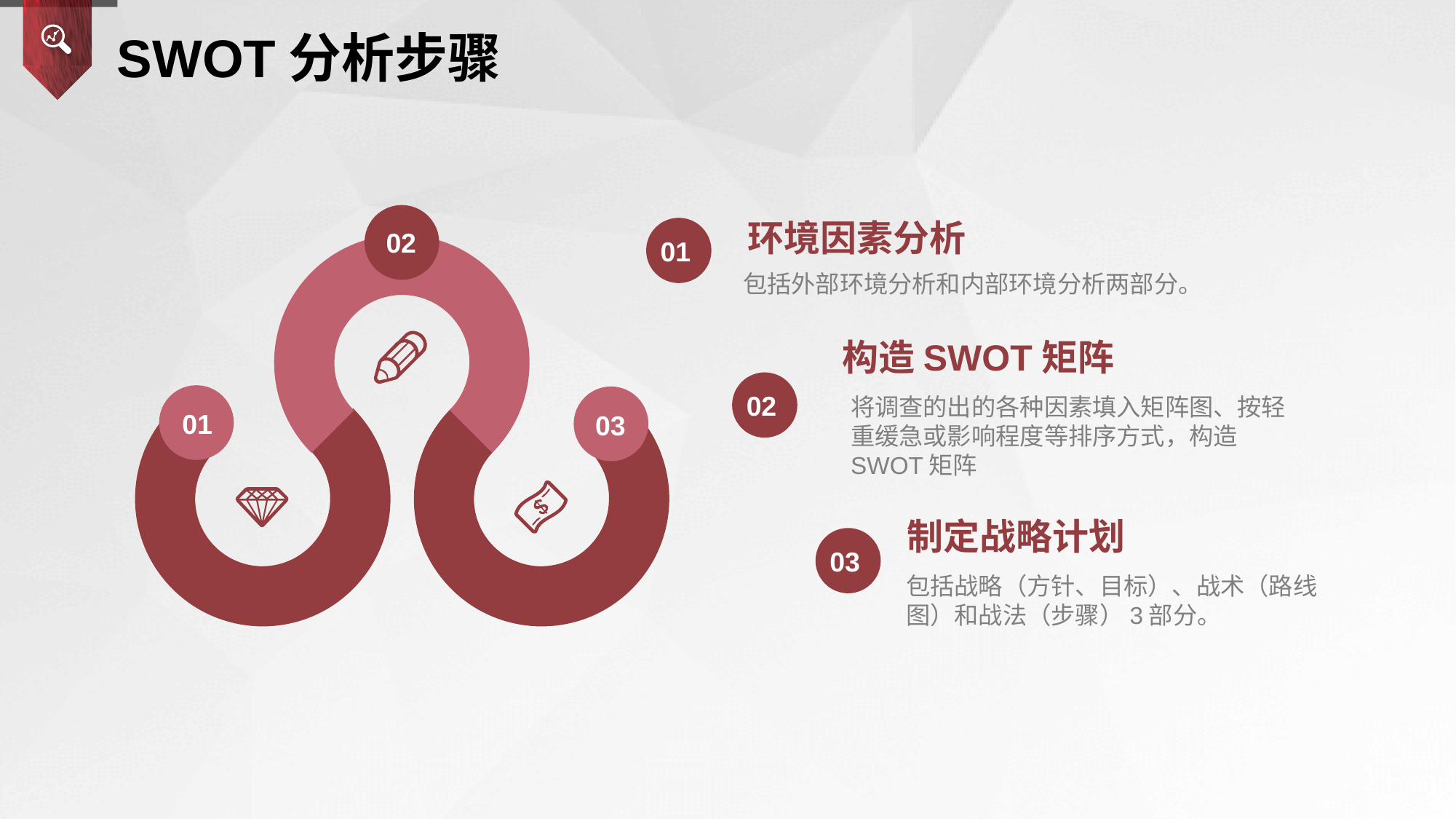

SWOT分析步骤
环境因素分析

02

01

包括外部环境分析和内部环境分析两部分。
构造SWOT矩阵

02
将调查的出的各种因素填入矩阵图、按轻重缓急或影响程度等排序方式，构造SWOT矩阵

01

03

制定战略计划

03
包括战略（方针、目标）、战术（路线图）和战法（步骤）3部分。